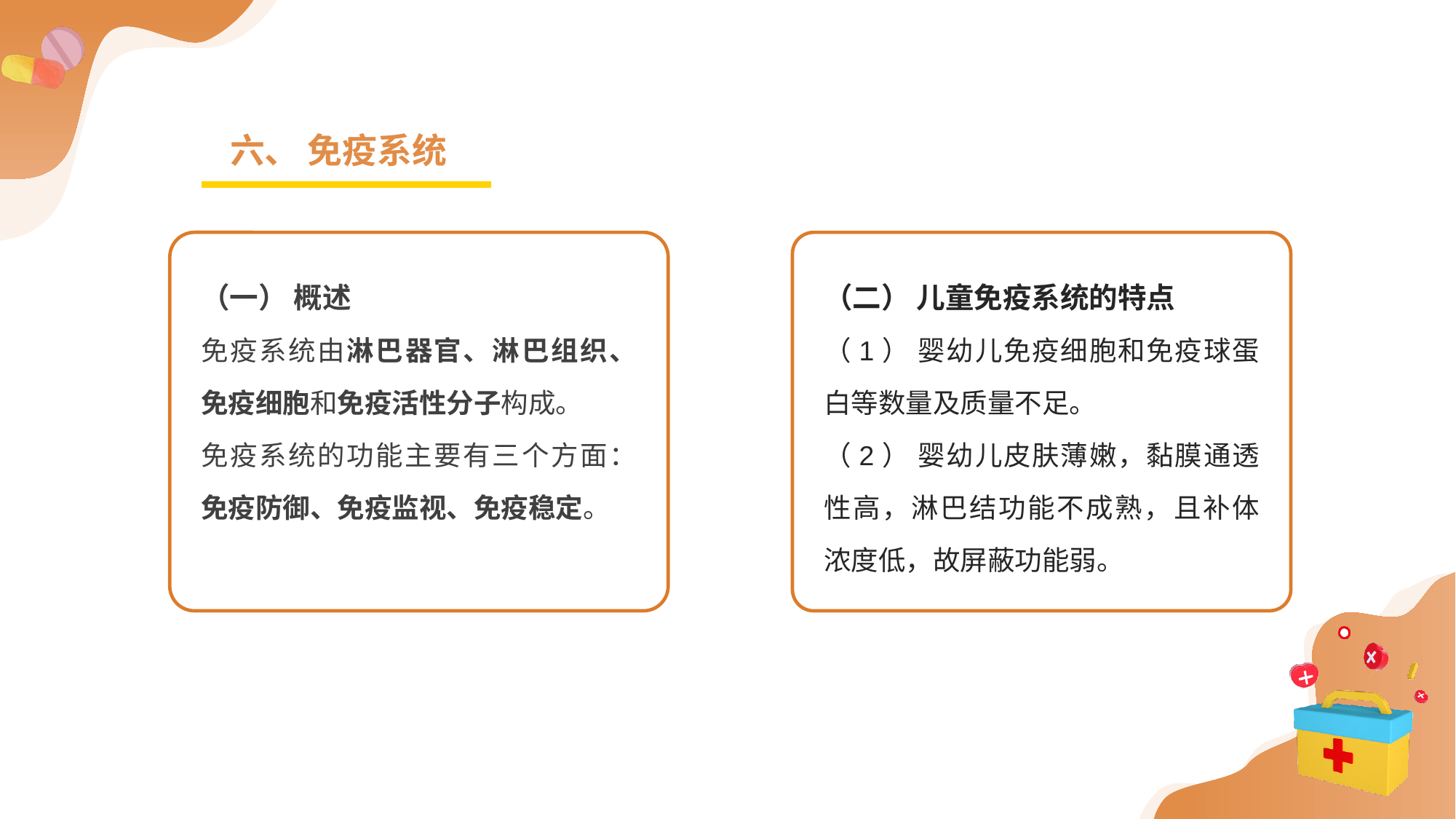

六、 免疫系统

（一） 概述
免疫系统由淋巴器官、淋巴组织、免疫细胞和免疫活性分子构成。
免疫系统的功能主要有三个方面：免疫防御、免疫监视、免疫稳定。
（二） 儿童免疫系统的特点
（1） 婴幼儿免疫细胞和免疫球蛋白等数量及质量不足。
（2） 婴幼儿皮肤薄嫩，黏膜通透性高，淋巴结功能不成熟，且补体浓度低，故屏蔽功能弱。